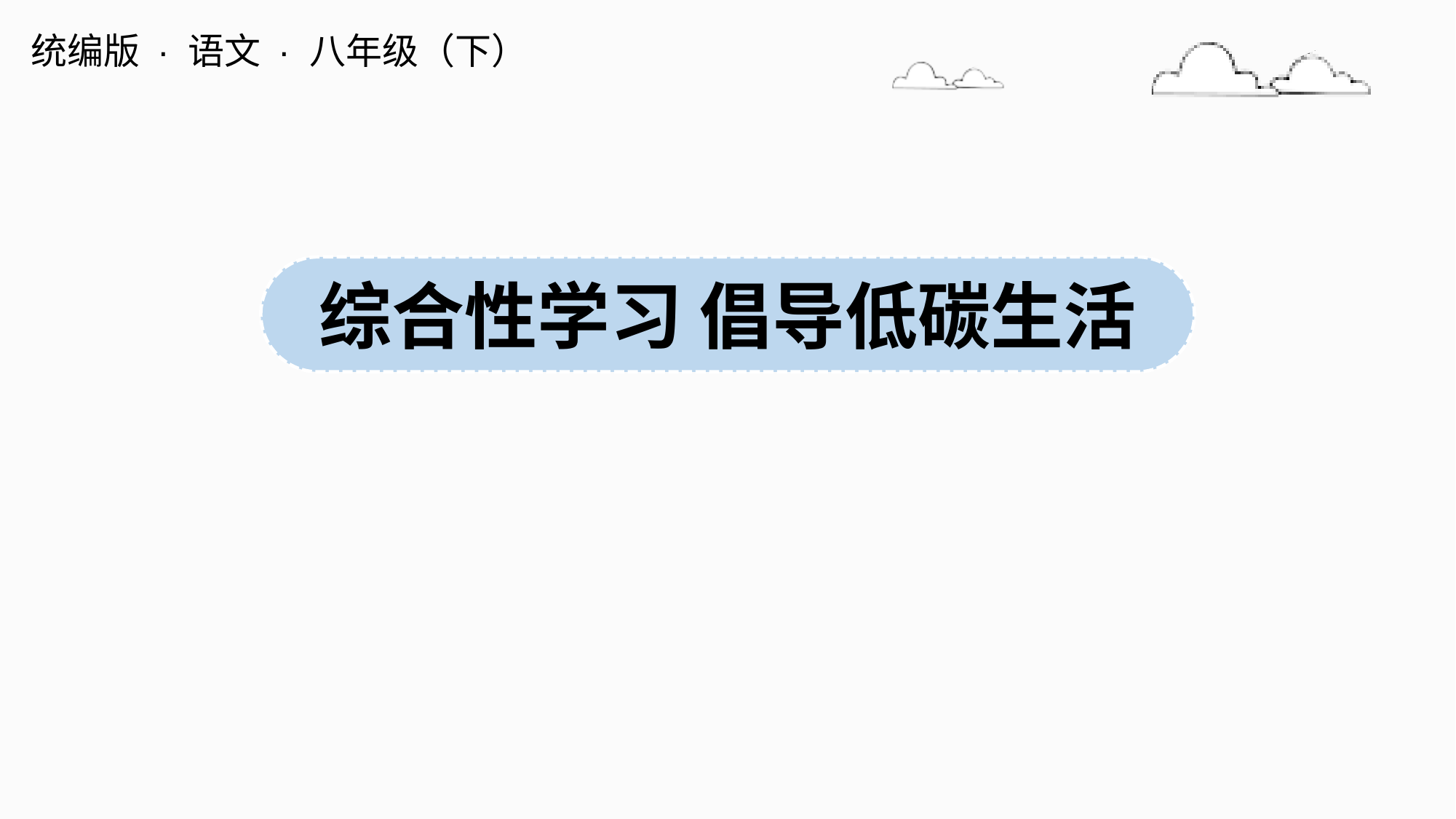

统编版 · 语文 · 八年级（下）
综合性学习 倡导低碳生活